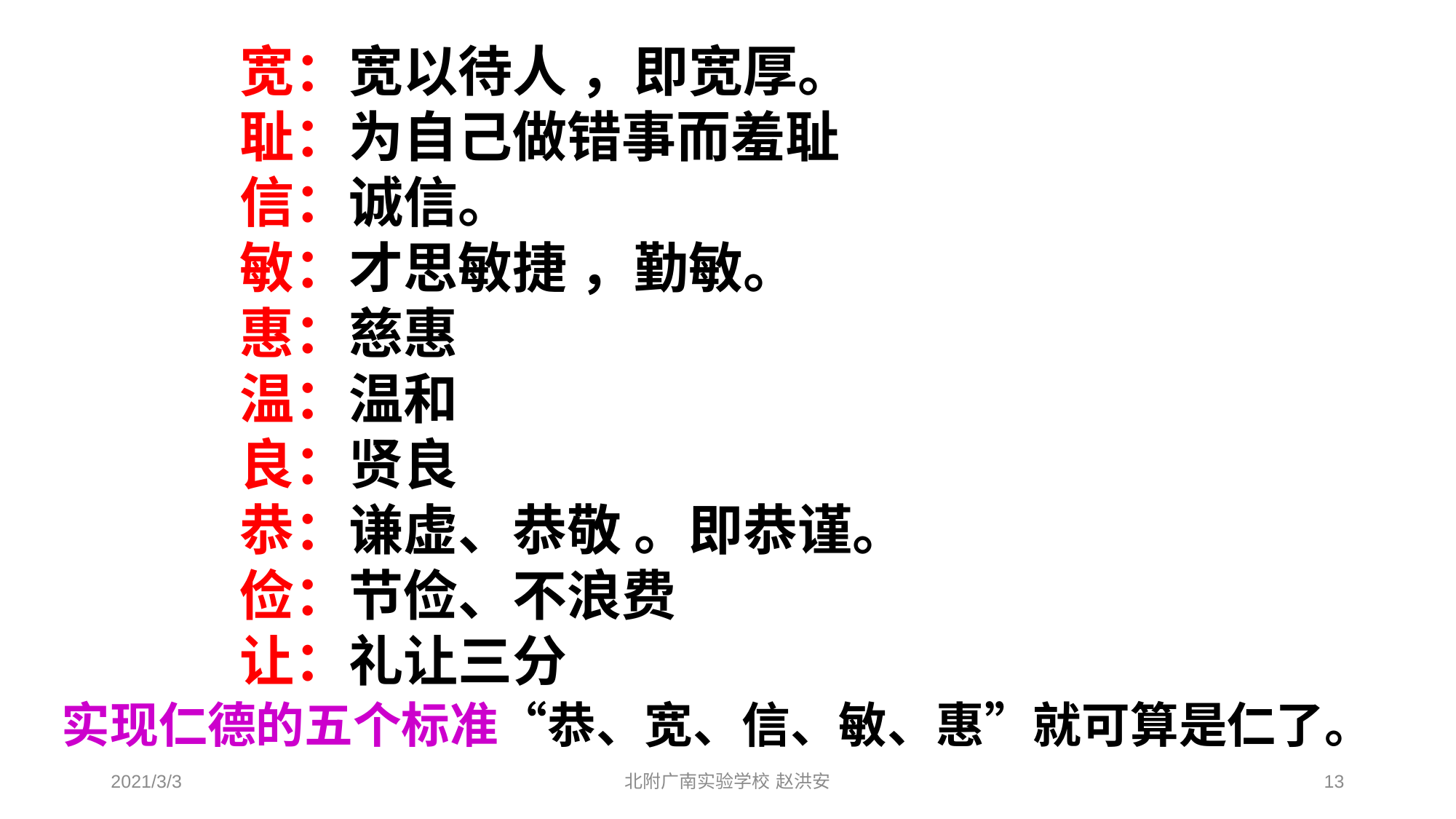

宽：宽以待人 ，即宽厚。
耻：为自己做错事而羞耻
信：诚信。
敏：才思敏捷 ，勤敏。
惠：慈惠
温：温和
良：贤良
恭：谦虚、恭敬 。即恭谨。
俭：节俭、不浪费
让：礼让三分
实现仁德的五个标准“恭、宽、信、敏、惠”就可算是仁了。
2021/3/3
北附广南实验学校 赵洪安
13